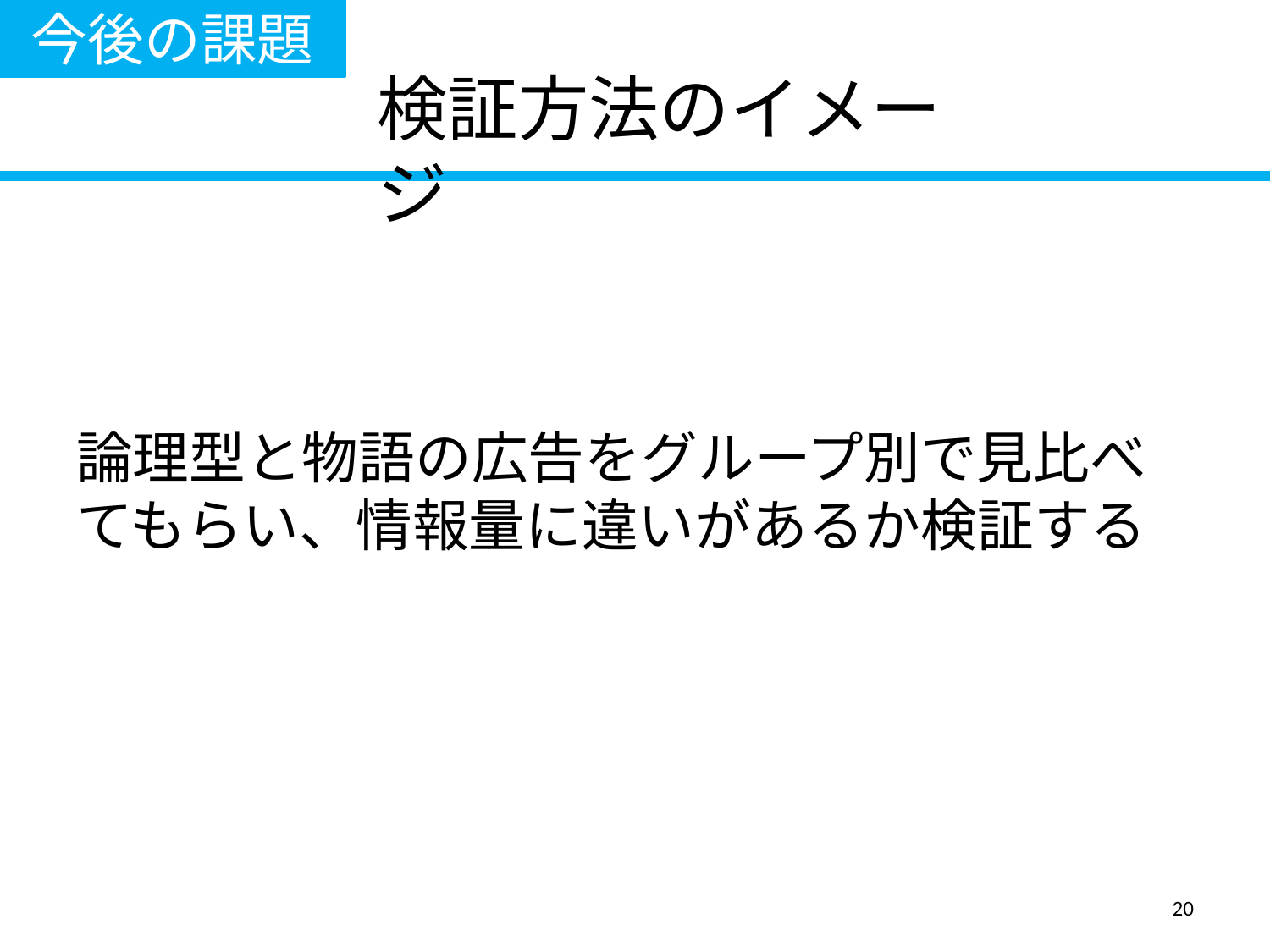

今後の課題
検証方法のイメージ
論理型と物語の広告をグループ別で見比べてもらい、情報量に違いがあるか検証する

20